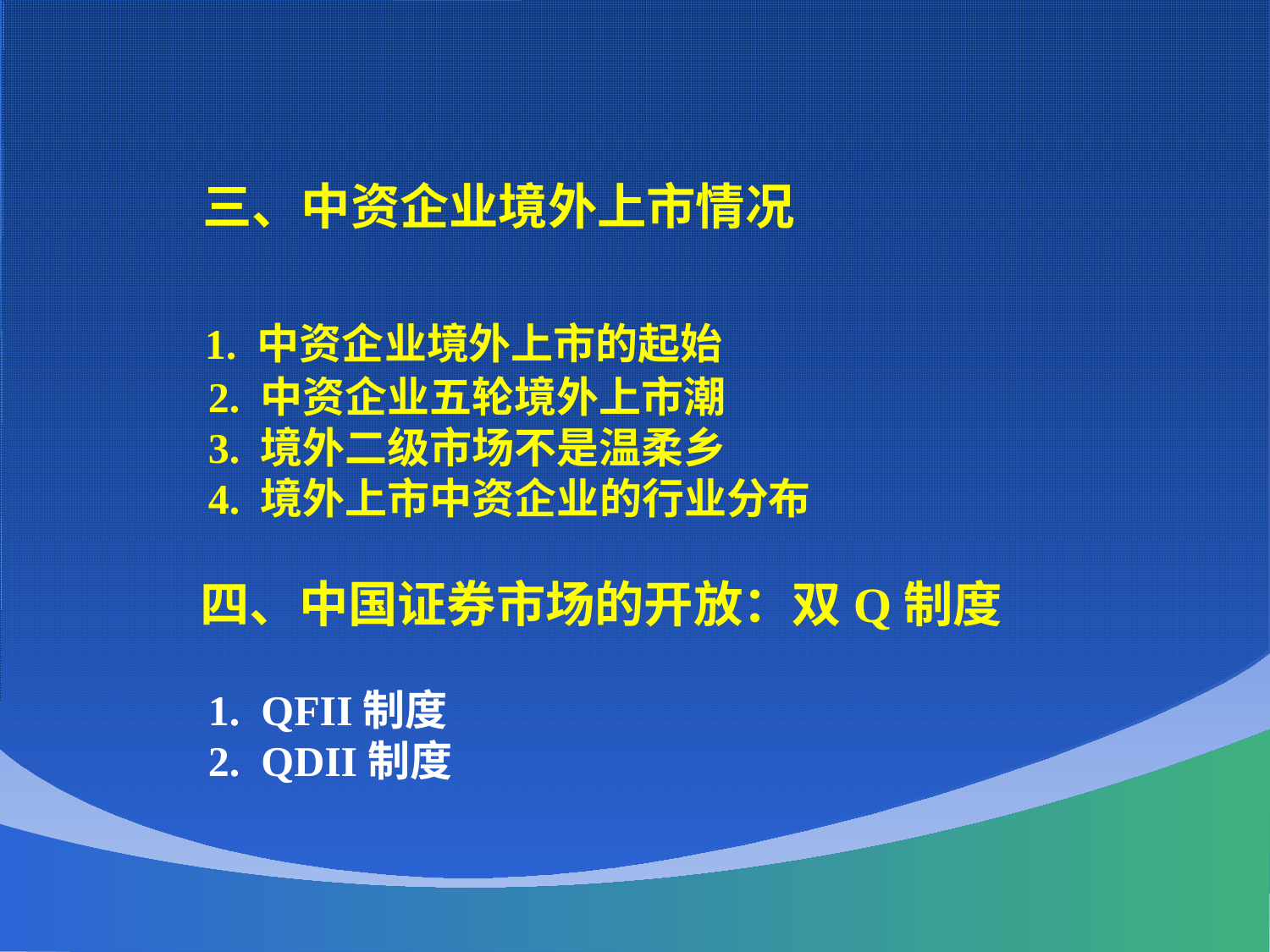

三、中资企业境外上市情况

       1. 中资企业境外上市的起始
        2. 中资企业五轮境外上市潮
        3. 境外二级市场不是温柔乡
        4. 境外上市中资企业的行业分布

       四、中国证券市场的开放：双Q制度

        1.  QFII制度
        2.  QDII制度